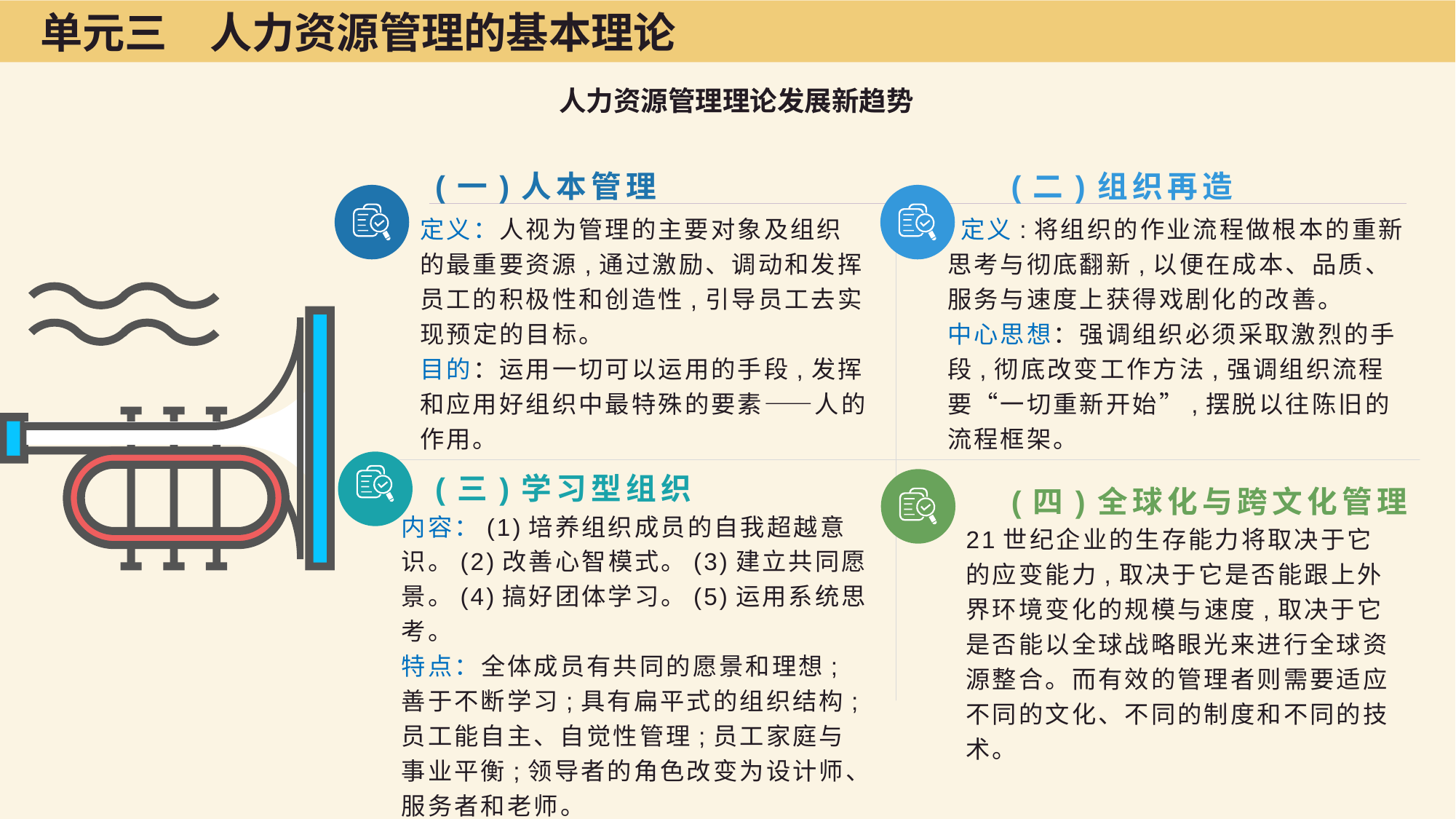

单元三　人力资源管理的基本理论
人力资源管理理论发展新趋势
(二)组织再造
(一)人本管理

定义：人视为管理的主要对象及组织的最重要资源,通过激励、调动和发挥员工的积极性和创造性,引导员工去实现预定的目标。
目的：运用一切可以运用的手段,发挥和应用好组织中最特殊的要素——人的作用。
 定义:将组织的作业流程做根本的重新思考与彻底翻新,以便在成本、品质、服务与速度上获得戏剧化的改善。
中心思想：强调组织必须采取激烈的手段,彻底改变工作方法,强调组织流程要“一切重新开始”,摆脱以往陈旧的流程框架。

(三)学习型组织

(四)全球化与跨文化管理

内容：(1)培养组织成员的自我超越意识。(2)改善心智模式。(3)建立共同愿景。(4)搞好团体学习。(5)运用系统思考。
特点：全体成员有共同的愿景和理想;善于不断学习;具有扁平式的组织结构;员工能自主、自觉性管理;员工家庭与事业平衡;领导者的角色改变为设计师、服务者和老师。
21世纪企业的生存能力将取决于它的应变能力,取决于它是否能跟上外界环境变化的规模与速度,取决于它是否能以全球战略眼光来进行全球资源整合。而有效的管理者则需要适应不同的文化、不同的制度和不同的技术。